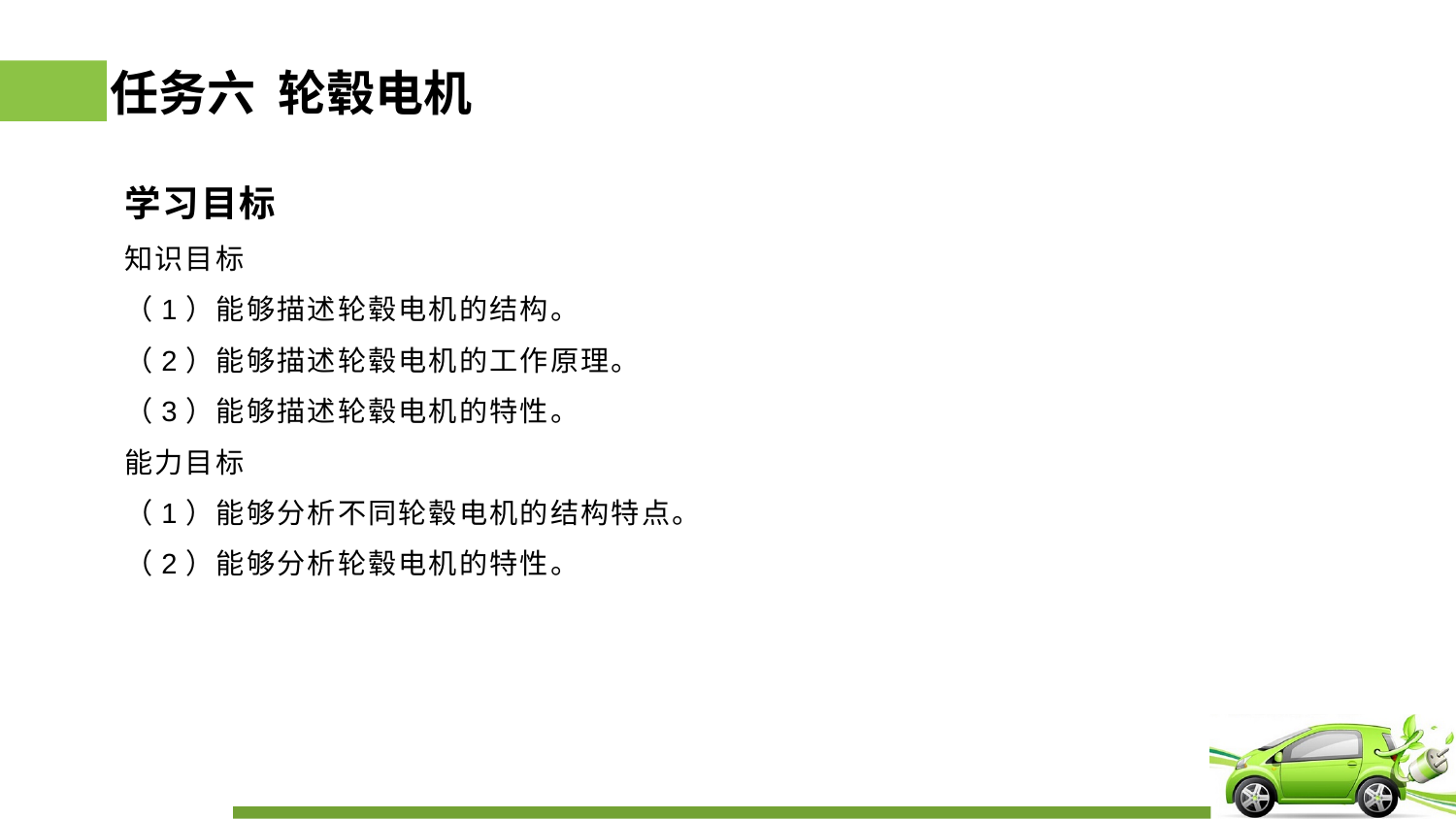

# 任务六  轮毂电机
学习目标
知识目标
（1）能够描述轮毂电机的结构。
（2）能够描述轮毂电机的工作原理。
（3）能够描述轮毂电机的特性。
能力目标
（1）能够分析不同轮毂电机的结构特点。
（2）能够分析轮毂电机的特性。